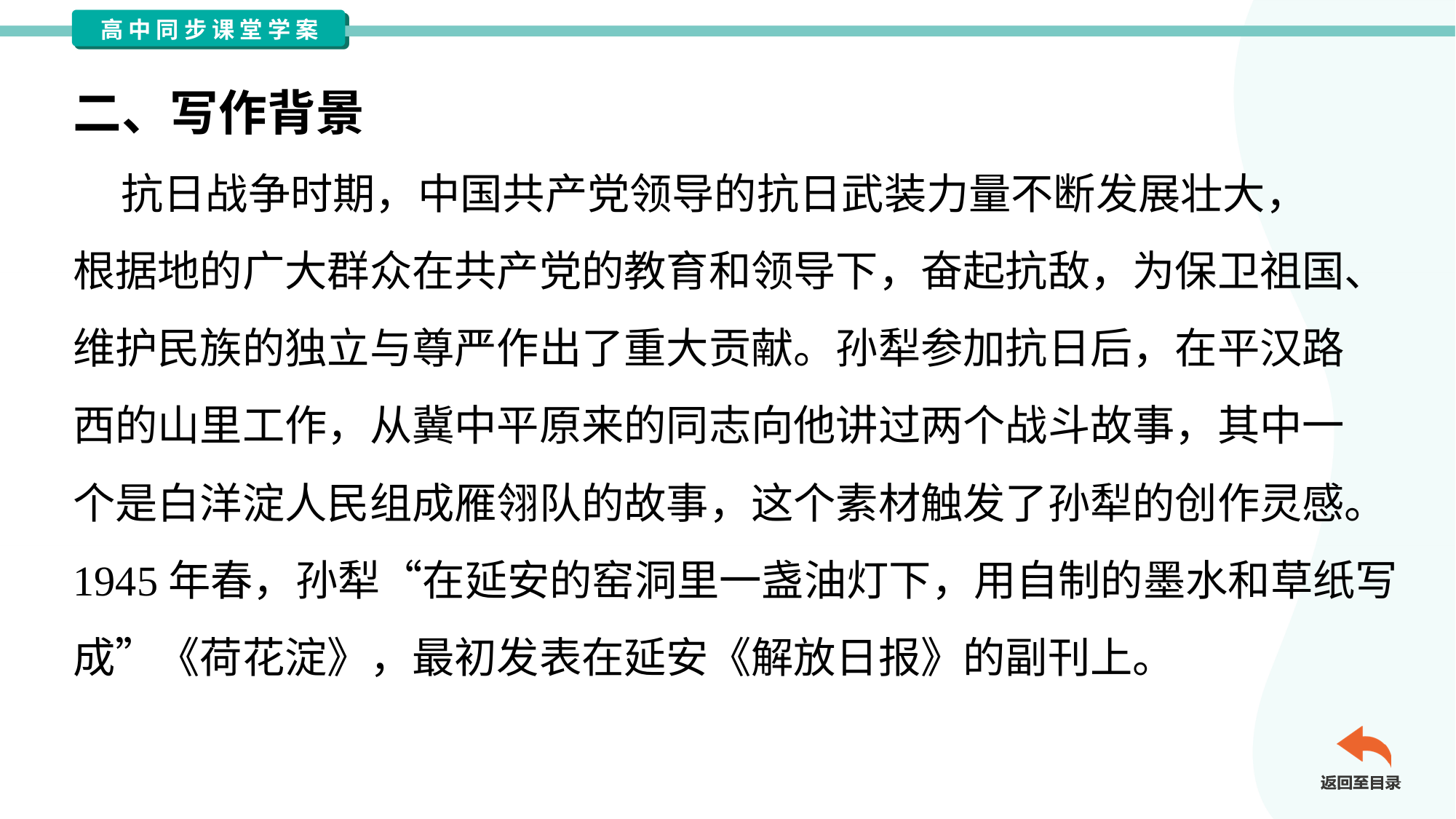

二、写作背景
    抗日战争时期，中国共产党领导的抗日武装力量不断发展壮大，
根据地的广大群众在共产党的教育和领导下，奋起抗敌，为保卫祖国、
维护民族的独立与尊严作出了重大贡献。孙犁参加抗日后，在平汉路
西的山里工作，从冀中平原来的同志向他讲过两个战斗故事，其中一
个是白洋淀人民组成雁翎队的故事，这个素材触发了孙犁的创作灵感。
1945年春，孙犁“在延安的窑洞里一盏油灯下，用自制的墨水和草纸写
成”《荷花淀》，最初发表在延安《解放日报》的副刊上。